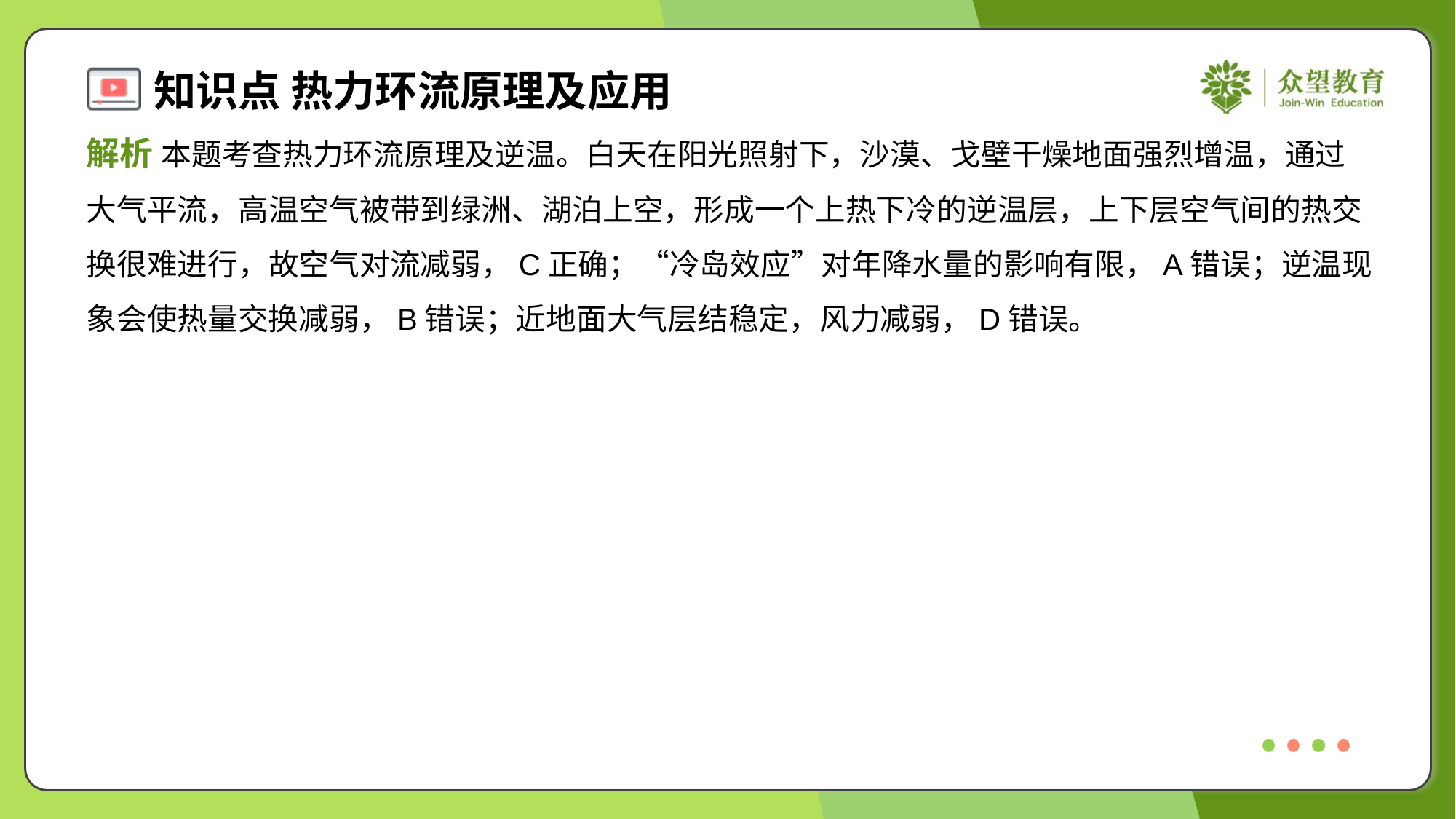

解析 本题考查热力环流原理及逆温。白天在阳光照射下，沙漠、戈壁干燥地面强烈增温，通过
大气平流，高温空气被带到绿洲、湖泊上空，形成一个上热下冷的逆温层，上下层空气间的热交
换很难进行，故空气对流减弱，C正确；“冷岛效应”对年降水量的影响有限，A错误；逆温现
象会使热量交换减弱，B错误；近地面大气层结稳定，风力减弱，D错误。